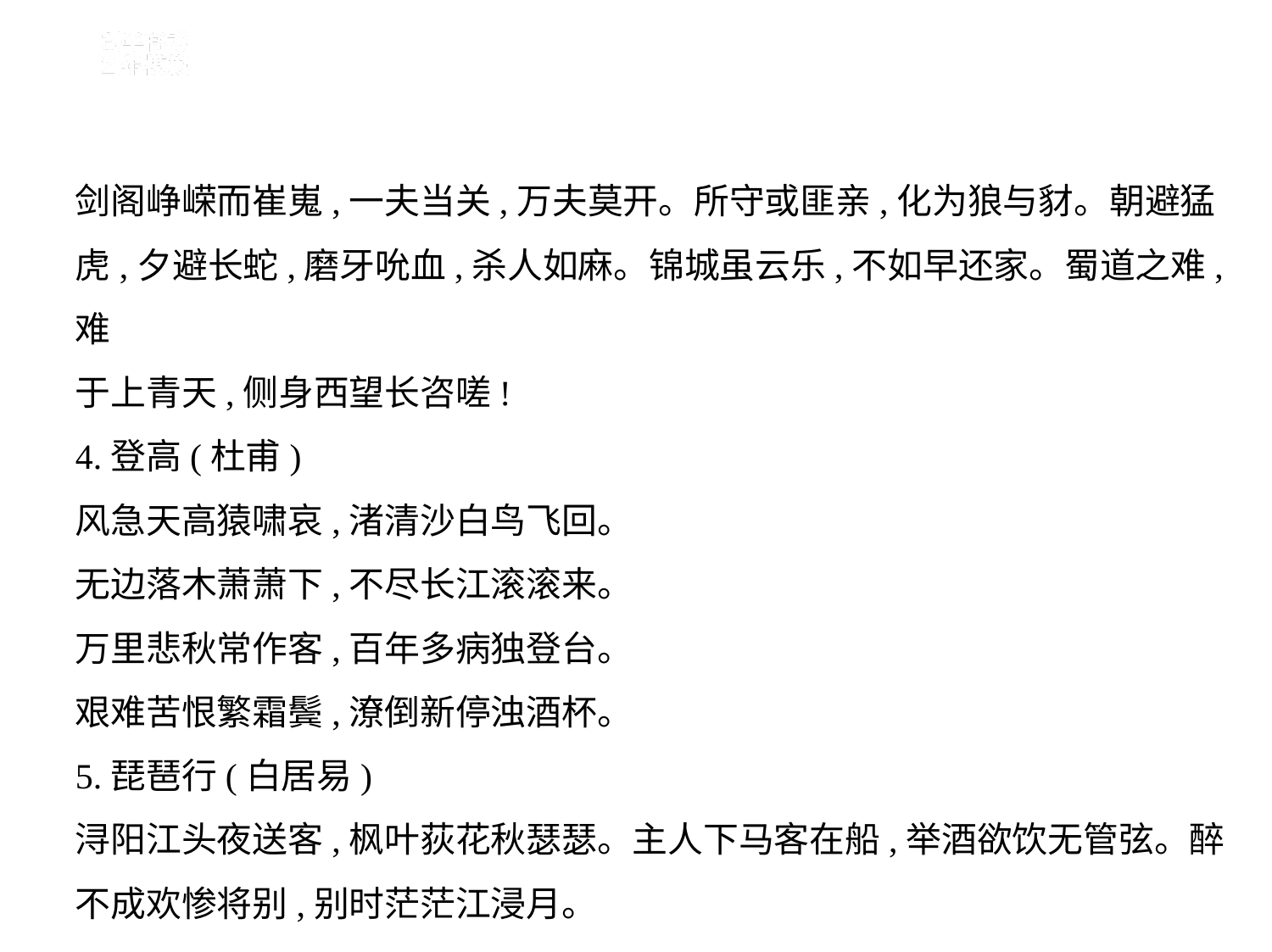

剑阁峥嵘而崔嵬,一夫当关,万夫莫开。所守或匪亲,化为狼与豺。朝避猛
虎,夕避长蛇,磨牙吮血,杀人如麻。锦城虽云乐,不如早还家。蜀道之难,难
于上青天,侧身西望长咨嗟!
4.登高(杜甫)
风急天高猿啸哀,渚清沙白鸟飞回。
无边落木萧萧下,不尽长江滚滚来。
万里悲秋常作客,百年多病独登台。
艰难苦恨繁霜鬓,潦倒新停浊酒杯。
5.琵琶行(白居易)
浔阳江头夜送客,枫叶荻花秋瑟瑟。主人下马客在船,举酒欲饮无管弦。醉
不成欢惨将别,别时茫茫江浸月。